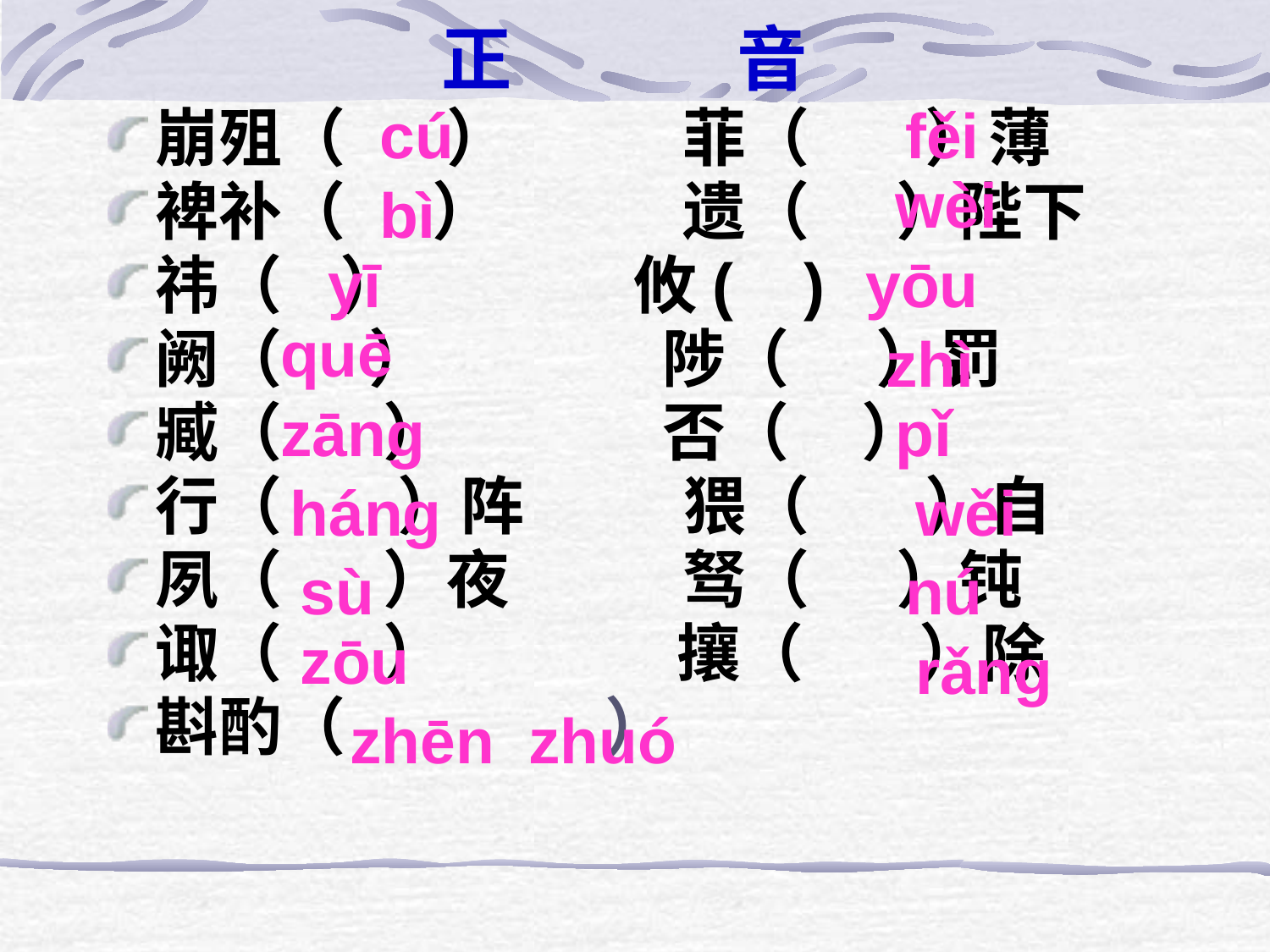

# 正              音
cú
fěi
崩殂（       ）            菲（        ）薄
裨补（      ）             遗（      ）陛下
祎（    ）                攸(    )
阙（      ）                陟（      ）罚
臧（       ）               否（     ）
行（        ）阵           猥（        ）自
夙（       ）夜            驽（      ）钝
诹（       ）                攘（        ）除
斟酌（                  ）
wèi
bì
  yī
yōu
quē
zhì
zāng
pǐ
háng
wěi
sù
nú
zōu
rǎng
zhēn
zhuó